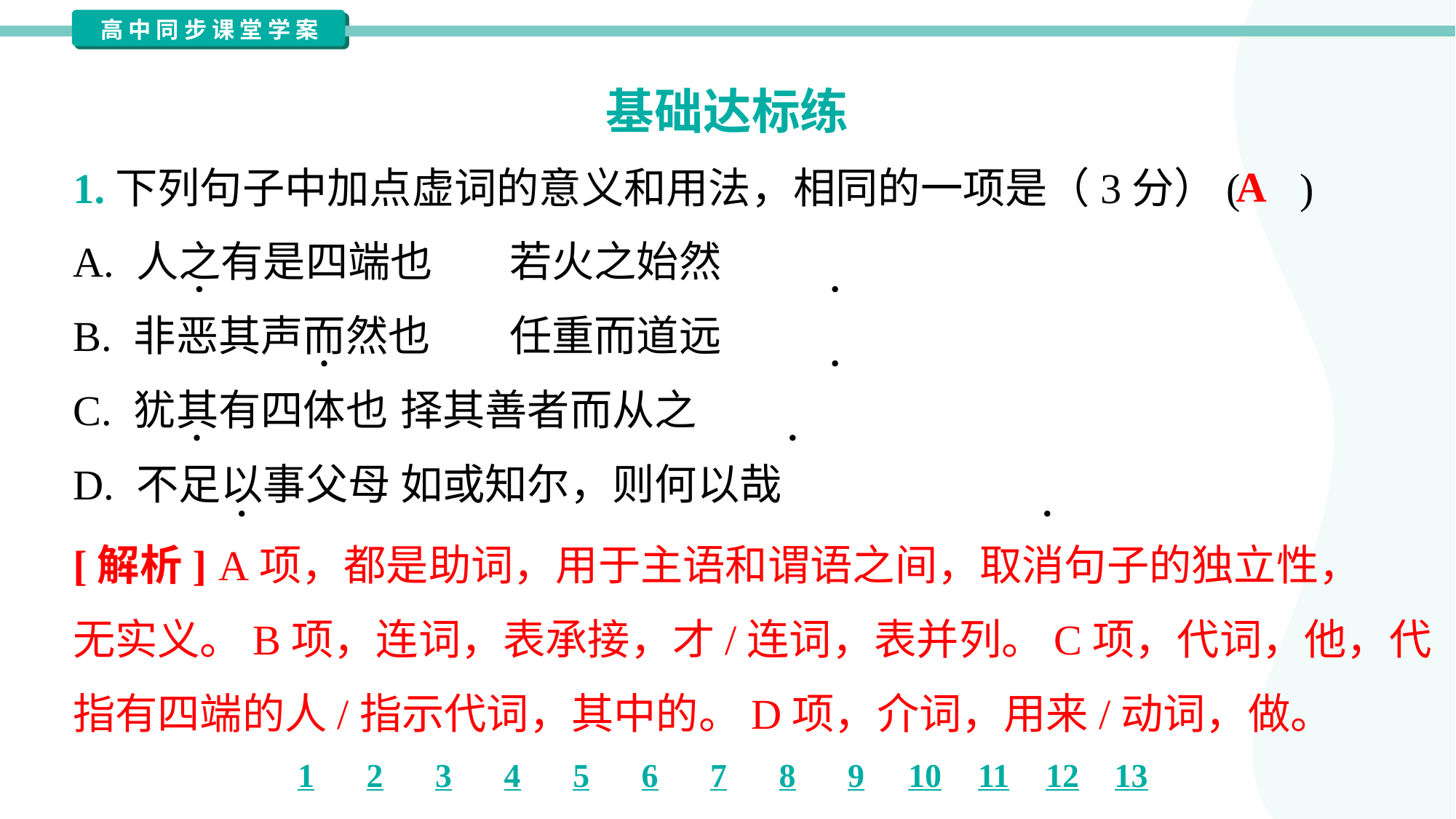

基础达标练
1.下列句子中加点虚词的意义和用法，相同的一项是（3分）(     )
A
A. 人之有是四端也	若火之始然
B. 非恶其声而然也	任重而道远
C. 犹其有四体也	择其善者而从之
D. 不足以事父母	如或知尔，则何以哉

[解析] A项，都是助词，用于主语和谓语之间，取消句子的独立性，
无实义。B项，连词，表承接，才/连词，表并列。C项，代词，他，代
指有四端的人/指示代词，其中的。D项，介词，用来/动词，做。